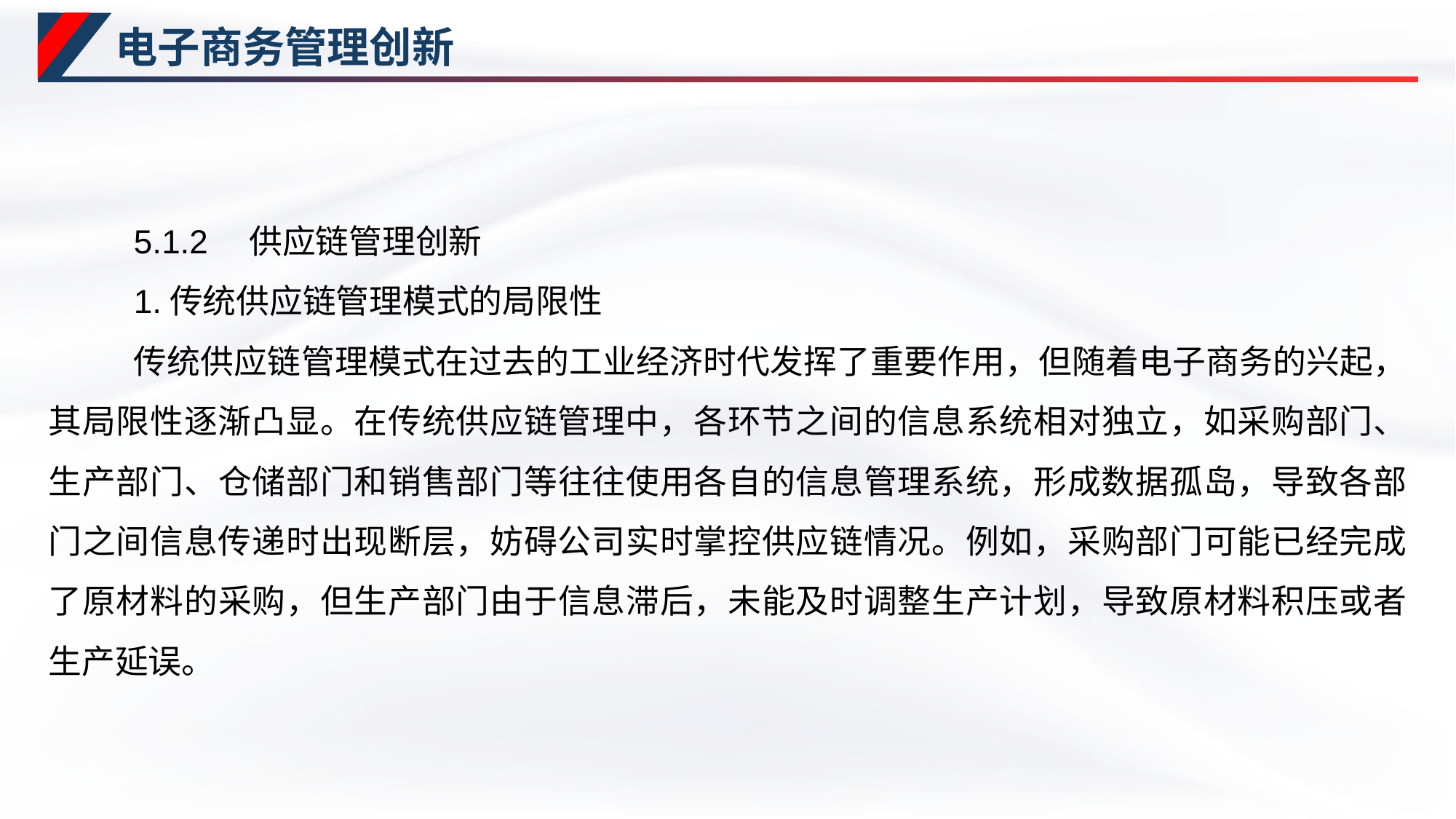

# 电子商务管理创新
5.1.2　供应链管理创新
1.传统供应链管理模式的局限性
传统供应链管理模式在过去的工业经济时代发挥了重要作用，但随着电子商务的兴起，其局限性逐渐凸显。在传统供应链管理中，各环节之间的信息系统相对独立，如采购部门、生产部门、仓储部门和销售部门等往往使用各自的信息管理系统，形成数据孤岛，导致各部门之间信息传递时出现断层，妨碍公司实时掌控供应链情况。例如，采购部门可能已经完成了原材料的采购，但生产部门由于信息滞后，未能及时调整生产计划，导致原材料积压或者生产延误。